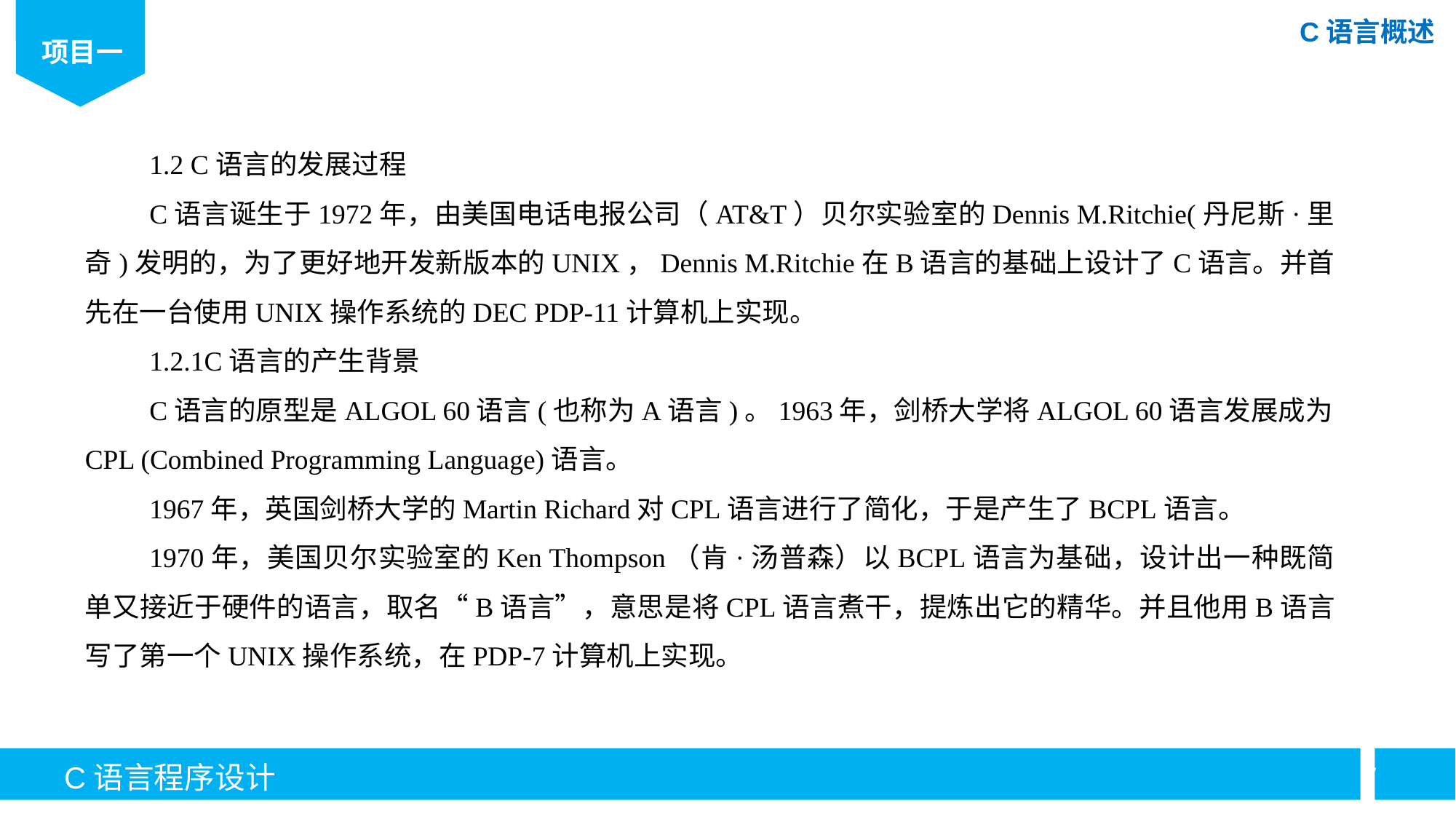

1.2 C语言的发展过程
C语言诞生于1972年，由美国电话电报公司（AT&T）贝尔实验室的Dennis M.Ritchie(丹尼斯·里奇)发明的，为了更好地开发新版本的UNIX，Dennis M.Ritchie在B语言的基础上设计了C语言。并首先在一台使用UNIX操作系统的DEC PDP-11计算机上实现。
1.2.1C语言的产生背景
C语言的原型是ALGOL 60语言(也称为A语言)。1963年，剑桥大学将ALGOL 60语言发展成为CPL (Combined Programming Language)语言。
1967年，英国剑桥大学的Martin Richard对CPL语言进行了简化，于是产生了BCPL语言。
1970年，美国贝尔实验室的Ken Thompson（肯·汤普森）以BCPL语言为基础，设计出一种既简单又接近于硬件的语言，取名“B语言”，意思是将CPL语言煮干，提炼出它的精华。并且他用B语言写了第一个UNIX操作系统，在PDP-7计算机上实现。